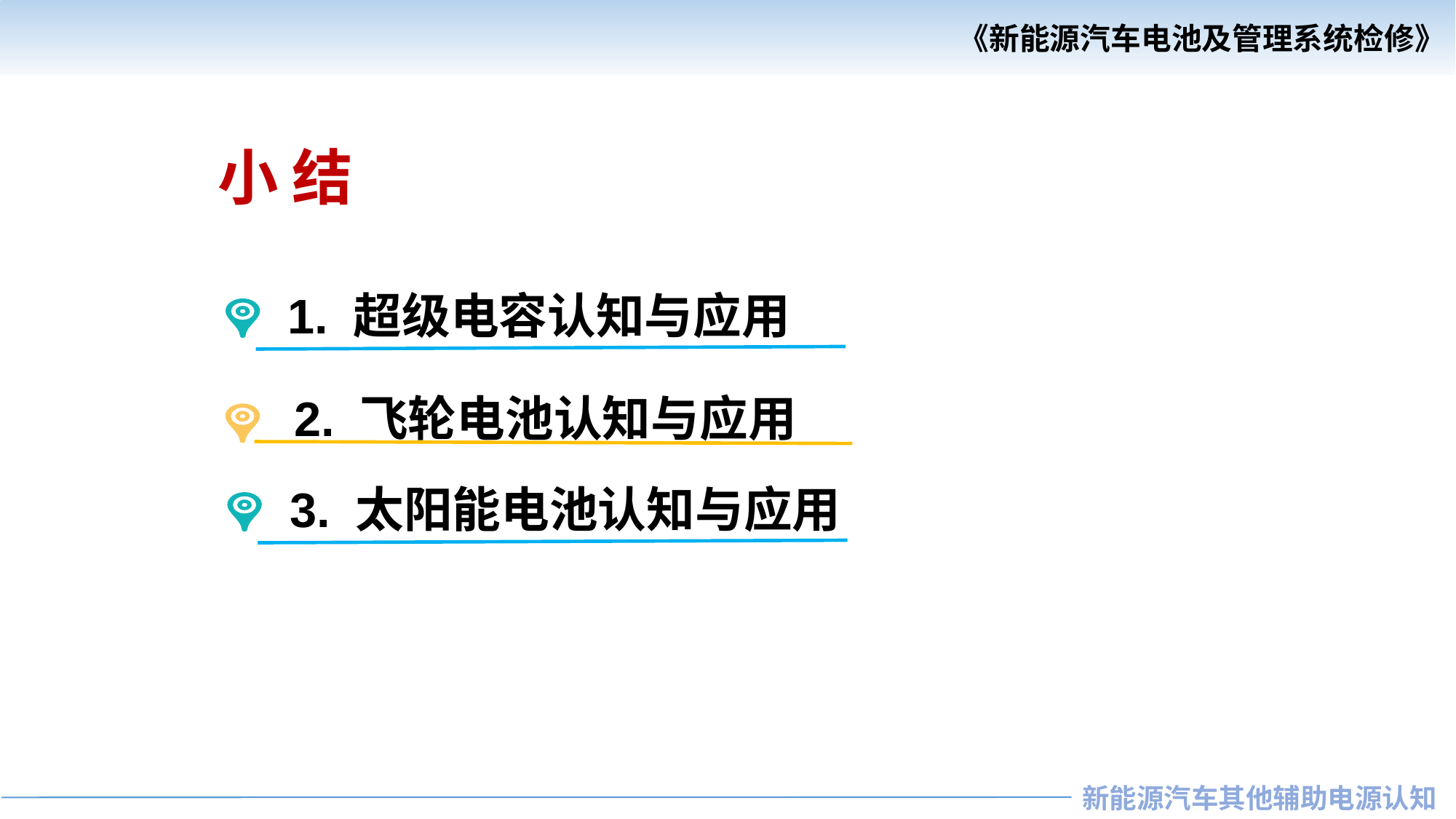

小 结
1. 超级电容认知与应用

2. 飞轮电池认知与应用

3. 太阳能电池认知与应用